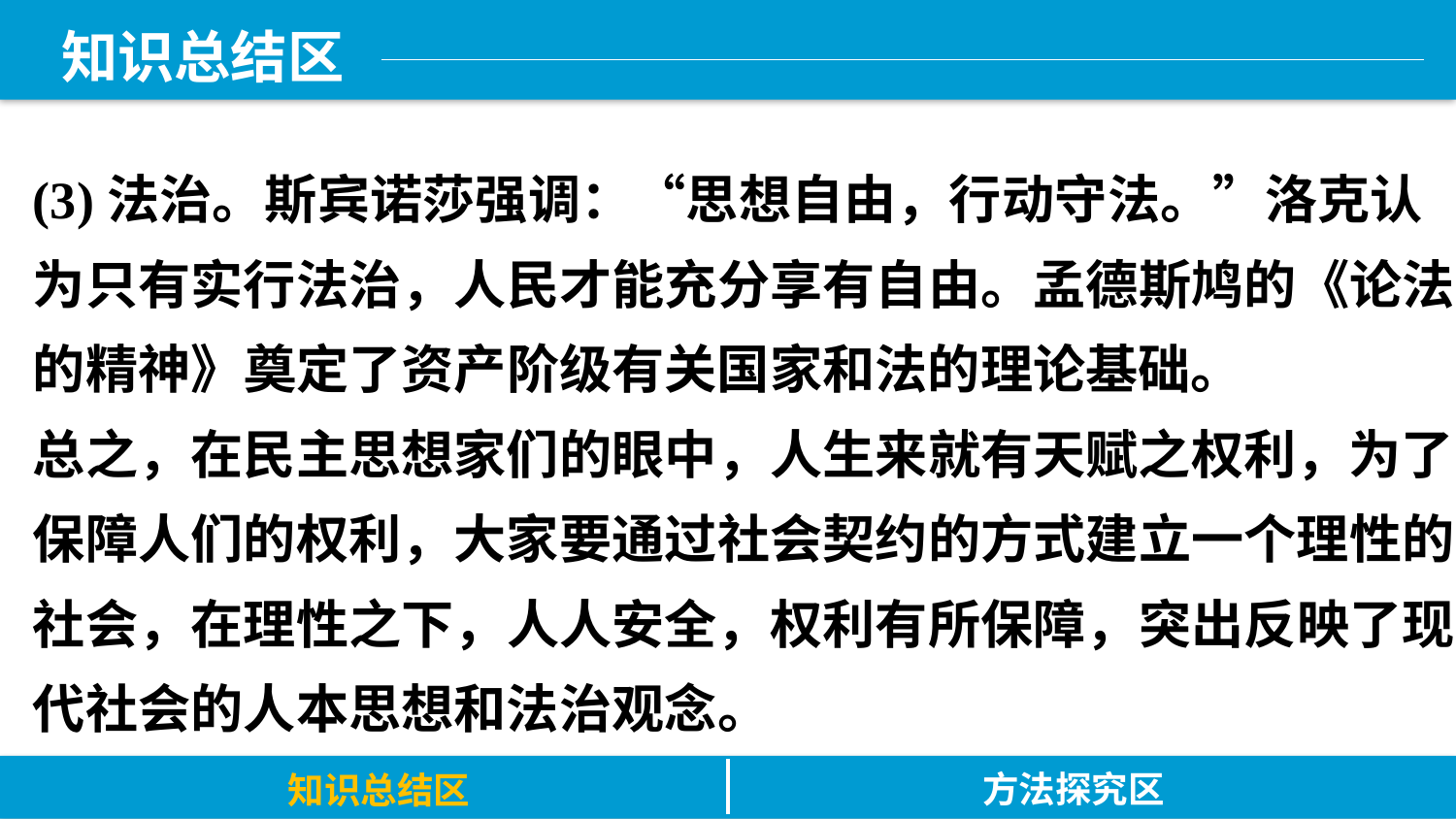

知识总结区
(3)法治。斯宾诺莎强调：“思想自由，行动守法。”洛克认为只有实行法治，人民才能充分享有自由。孟德斯鸠的《论法的精神》奠定了资产阶级有关国家和法的理论基础。
总之，在民主思想家们的眼中，人生来就有天赋之权利，为了保障人们的权利，大家要通过社会契约的方式建立一个理性的社会，在理性之下，人人安全，权利有所保障，突出反映了现代社会的人本思想和法治观念。
方法探究区
知识总结区